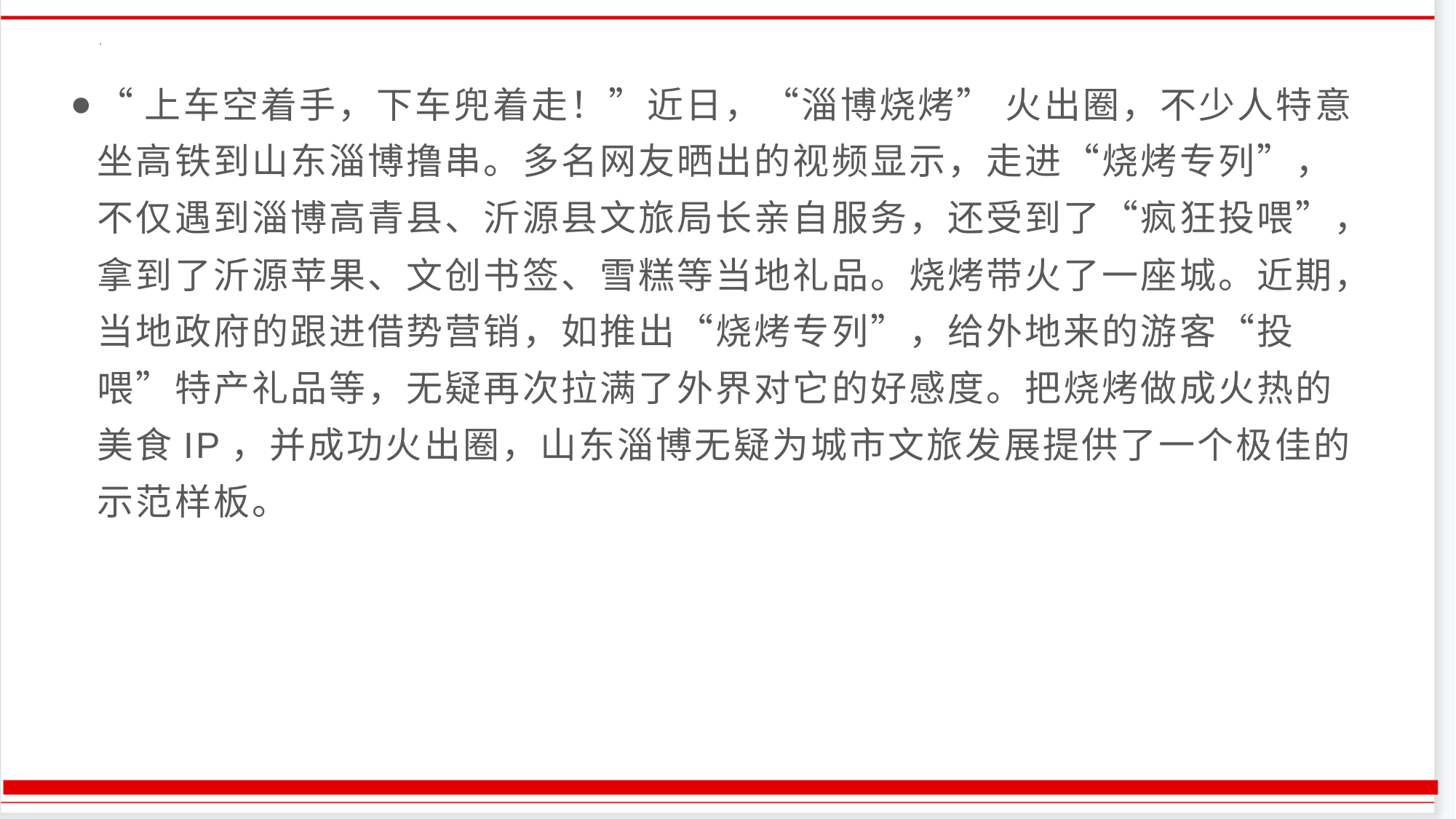

“上车空着手，下车兜着走！”近日，“淄博烧烤” 火出圈，不少人特意坐高铁到山东淄博撸串。多名网友晒出的视频显示，走进“烧烤专列”，不仅遇到淄博高青县、沂源县文旅局长亲自服务，还受到了“疯狂投喂”，拿到了沂源苹果、文创书签、雪糕等当地礼品。烧烤带火了一座城。近期，当地政府的跟进借势营销，如推出“烧烤专列”，给外地来的游客“投喂”特产礼品等，无疑再次拉满了外界对它的好感度。把烧烤做成火热的美食IP，并成功火出圈，山东淄博无疑为城市文旅发展提供了一个极佳的示范样板。